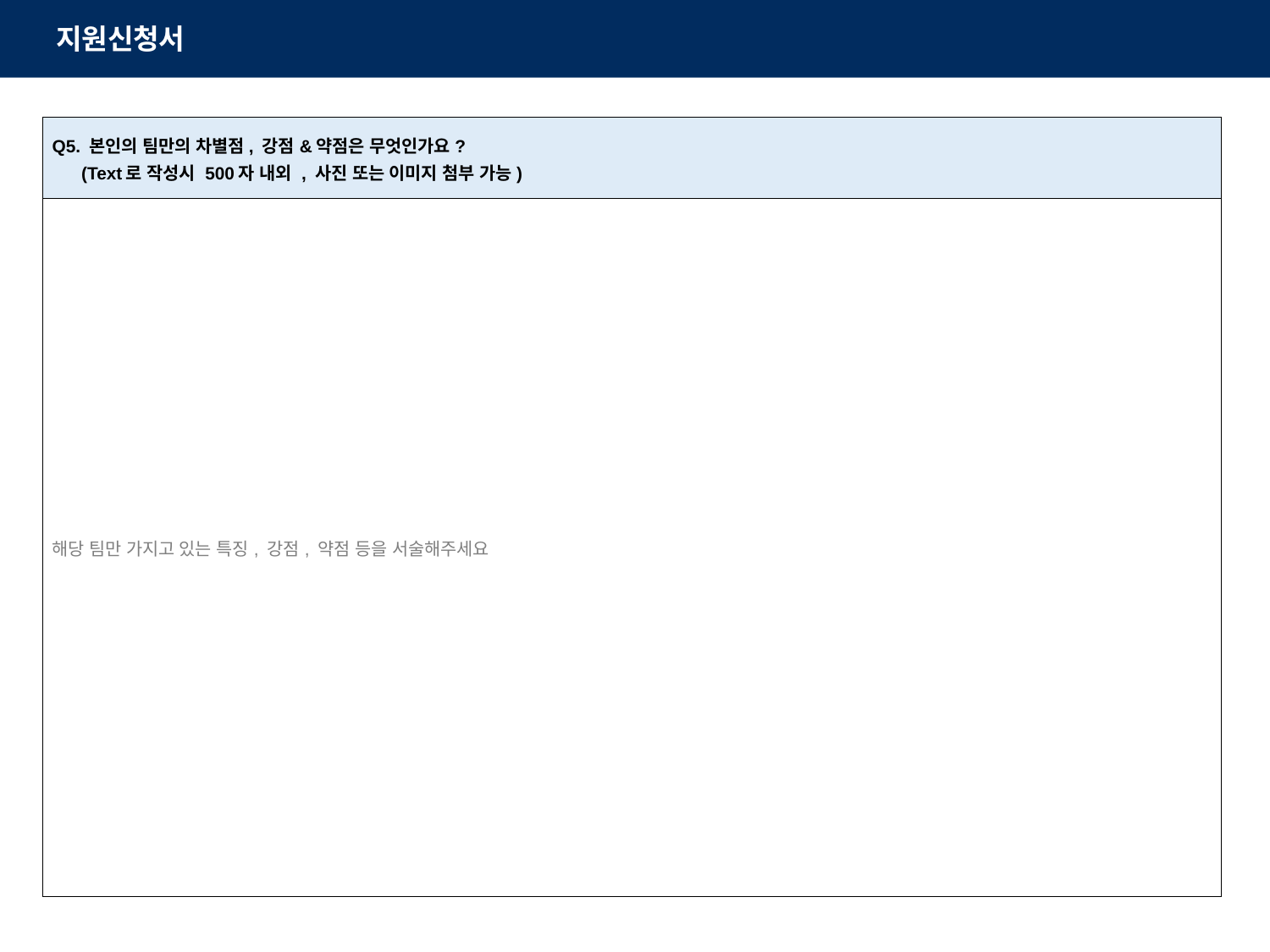

지원신청서
| Q5. 본인의 팀만의 차별점, 강점&약점은 무엇인가요? (Text로 작성시 500자 내외 , 사진 또는 이미지 첨부 가능) |
| --- |
| 해당 팀만 가지고 있는 특징, 강점, 약점 등을 서술해주세요 |